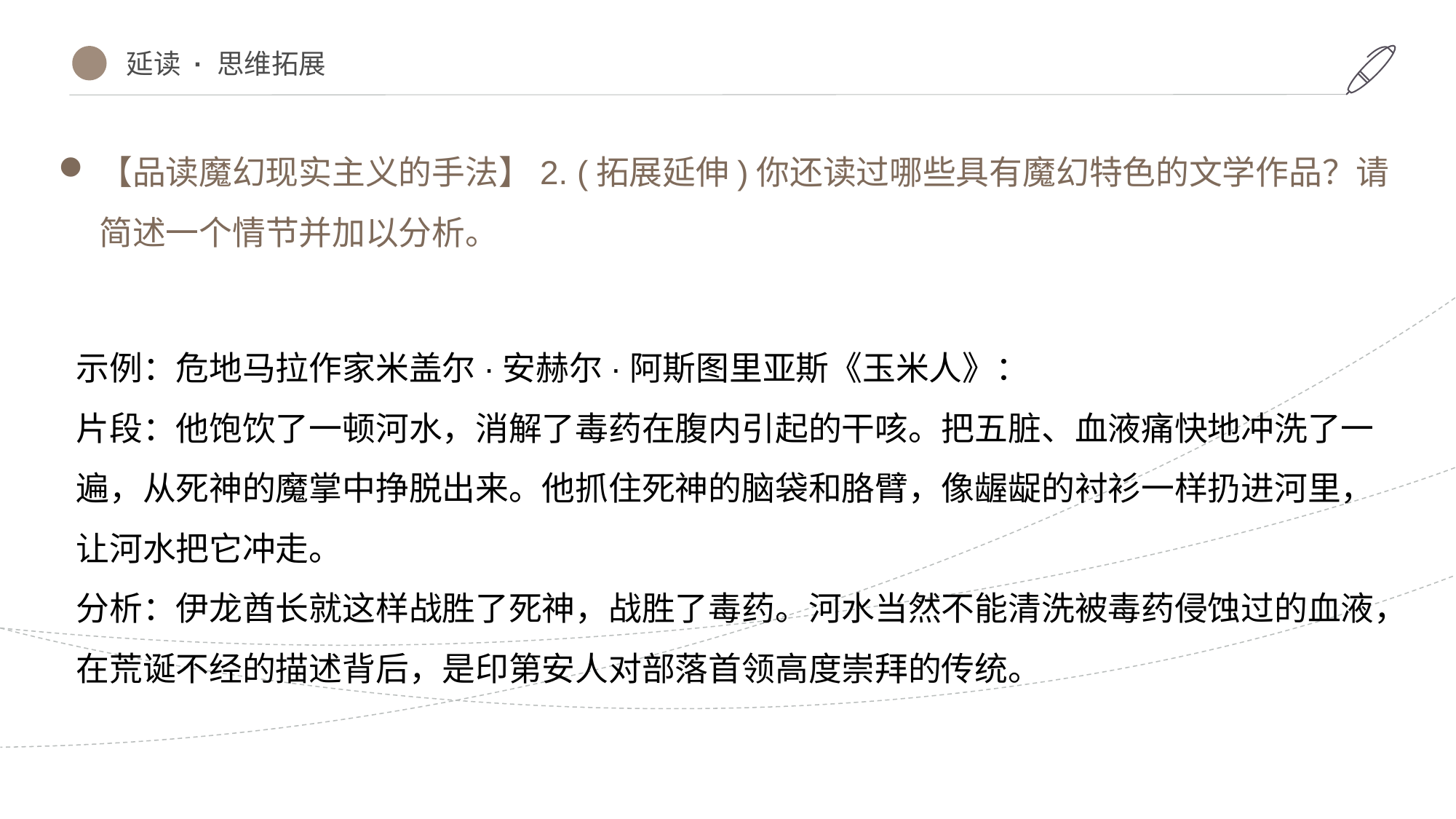

延读 · 思维拓展

【品读魔幻现实主义的手法】2. (拓展延伸)你还读过哪些具有魔幻特色的文学作品？请简述一个情节并加以分析。

示例：危地马拉作家米盖尔·安赫尔·阿斯图里亚斯《玉米人》：
片段：他饱饮了一顿河水，消解了毒药在腹内引起的干咳。把五脏、血液痛快地冲洗了一遍，从死神的魔掌中挣脱出来。他抓住死神的脑袋和胳臂，像龌龊的衬衫一样扔进河里，让河水把它冲走。
分析：伊龙酋长就这样战胜了死神，战胜了毒药。河水当然不能清洗被毒药侵蚀过的血液，在荒诞不经的描述背后，是印第安人对部落首领高度崇拜的传统。